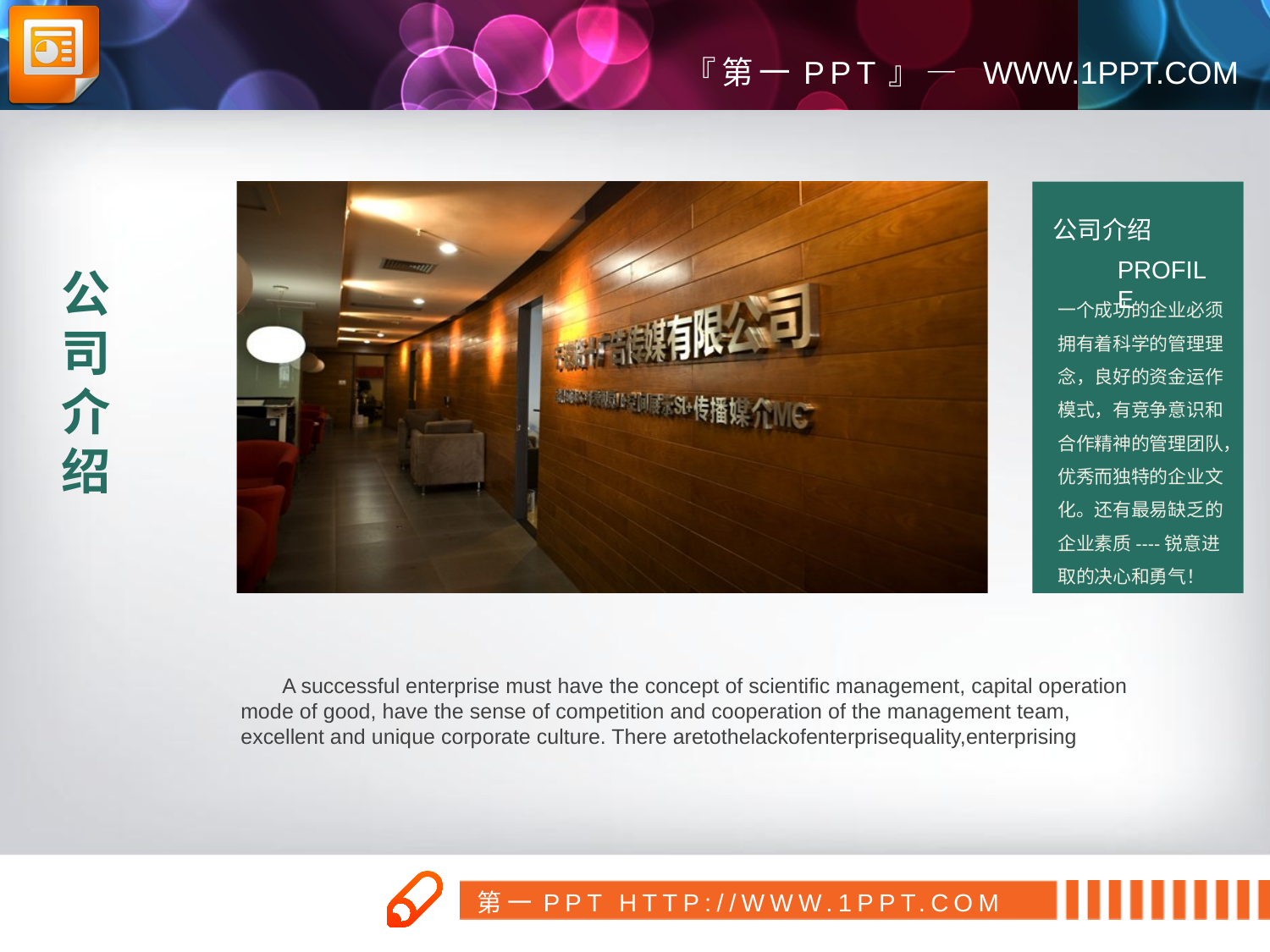

PROFILE
公司介绍
公司介绍
一个成功的企业必须拥有着科学的管理理念，良好的资金运作模式，有竞争意识和合作精神的管理团队，优秀而独特的企业文化。还有最易缺乏的企业素质----锐意进取的决心和勇气！
       A successful enterprise must have the concept of scientific management, capital operation mode of good, have the sense of competition and cooperation of the management team, excellent and unique corporate culture. There aretothelackofenterprisequality,enterprising